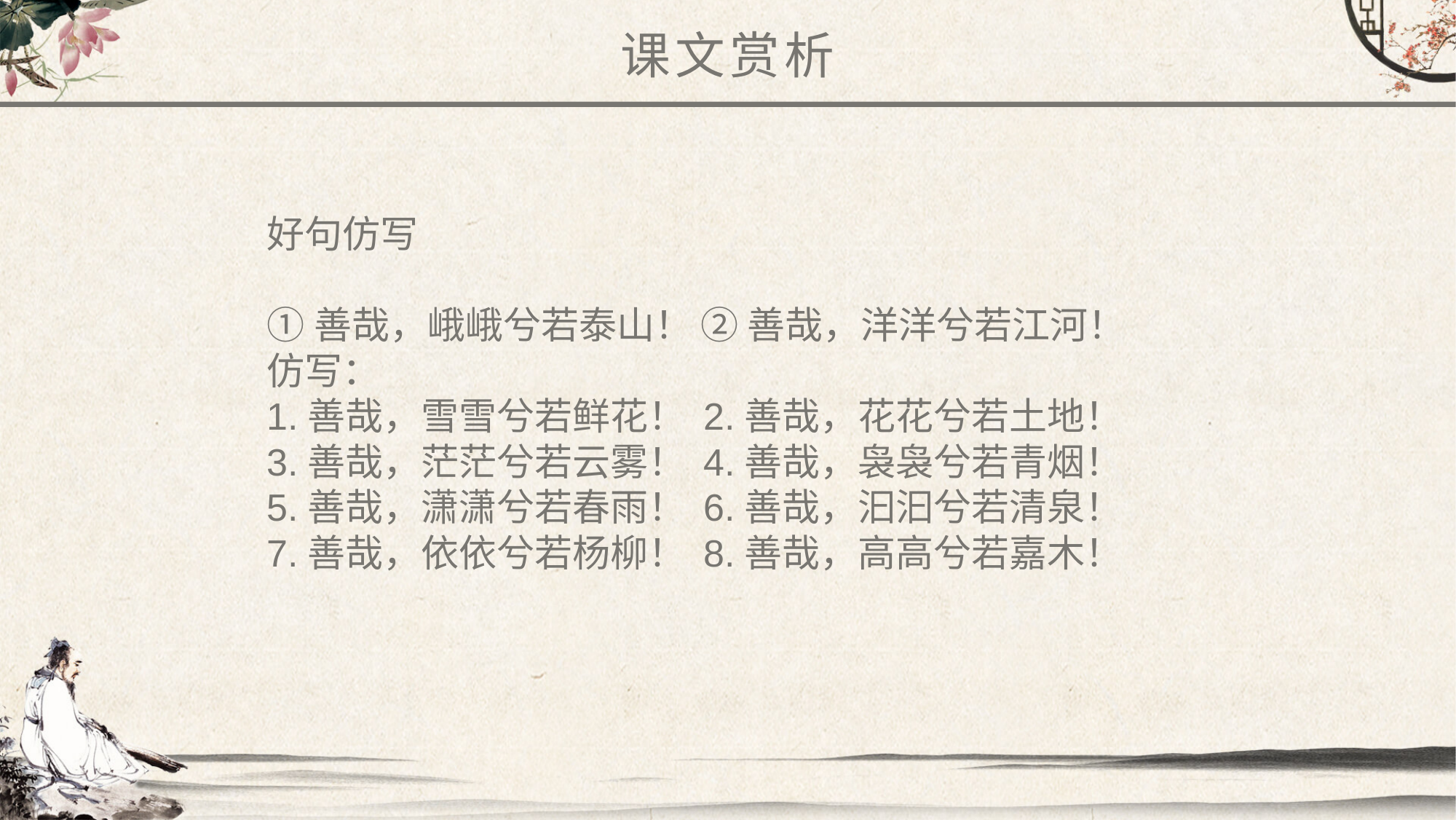

课文赏析

好句仿写

①善哉，峨峨兮若泰山！ ② 善哉，洋洋兮若江河！
仿写：
1.善哉，雪雪兮若鲜花！ 2.善哉，花花兮若土地！
3.善哉，茫茫兮若云雾！ 4.善哉，袅袅兮若青烟！
5.善哉，潇潇兮若春雨！ 6.善哉，汩汩兮若清泉！
7.善哉，依依兮若杨柳！ 8.善哉，高高兮若嘉木！